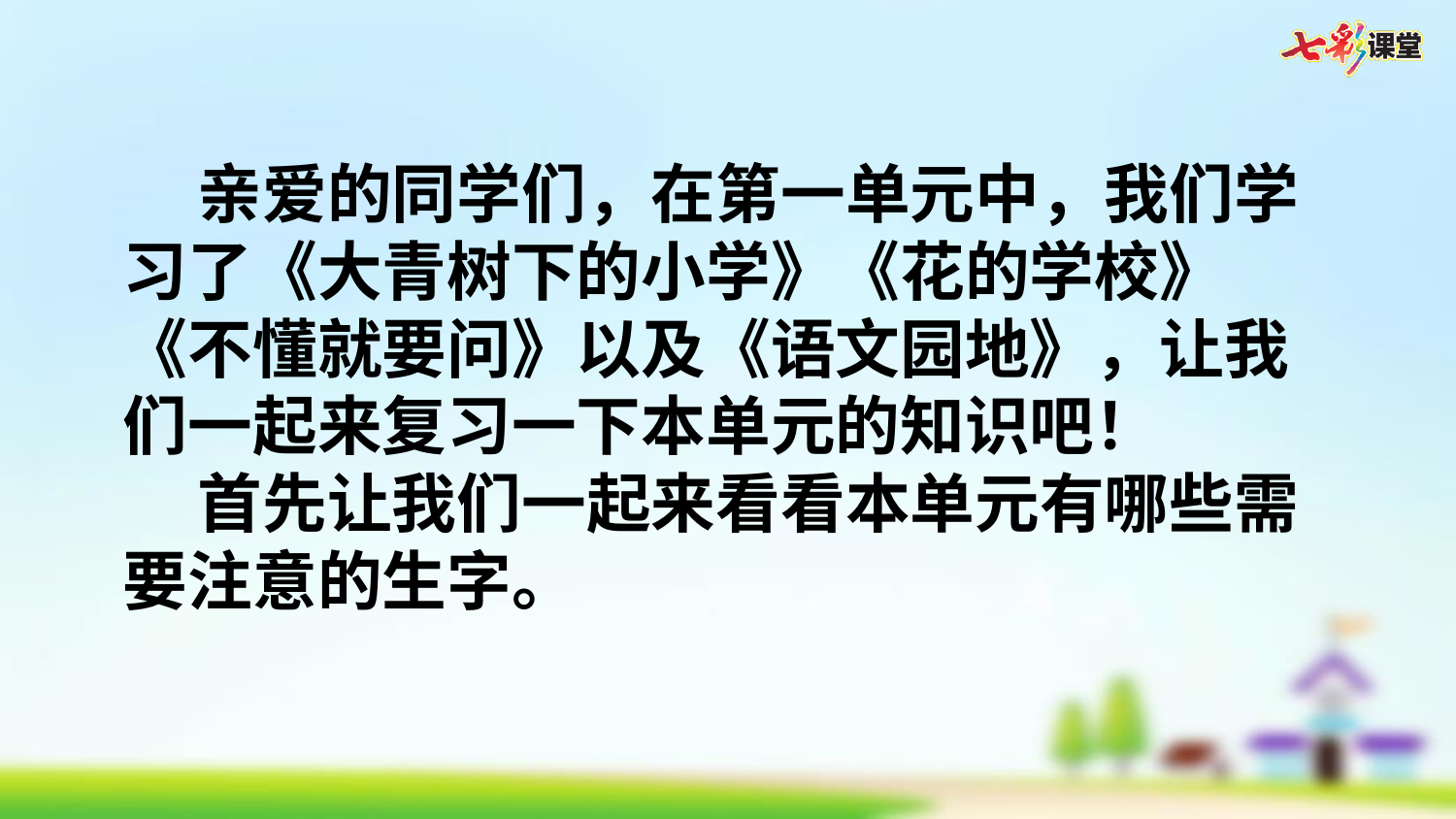

亲爱的同学们，在第一单元中，我们学习了《大青树下的小学》《花的学校》《不懂就要问》以及《语文园地》，让我们一起来复习一下本单元的知识吧！
    首先让我们一起来看看本单元有哪些需要注意的生字。